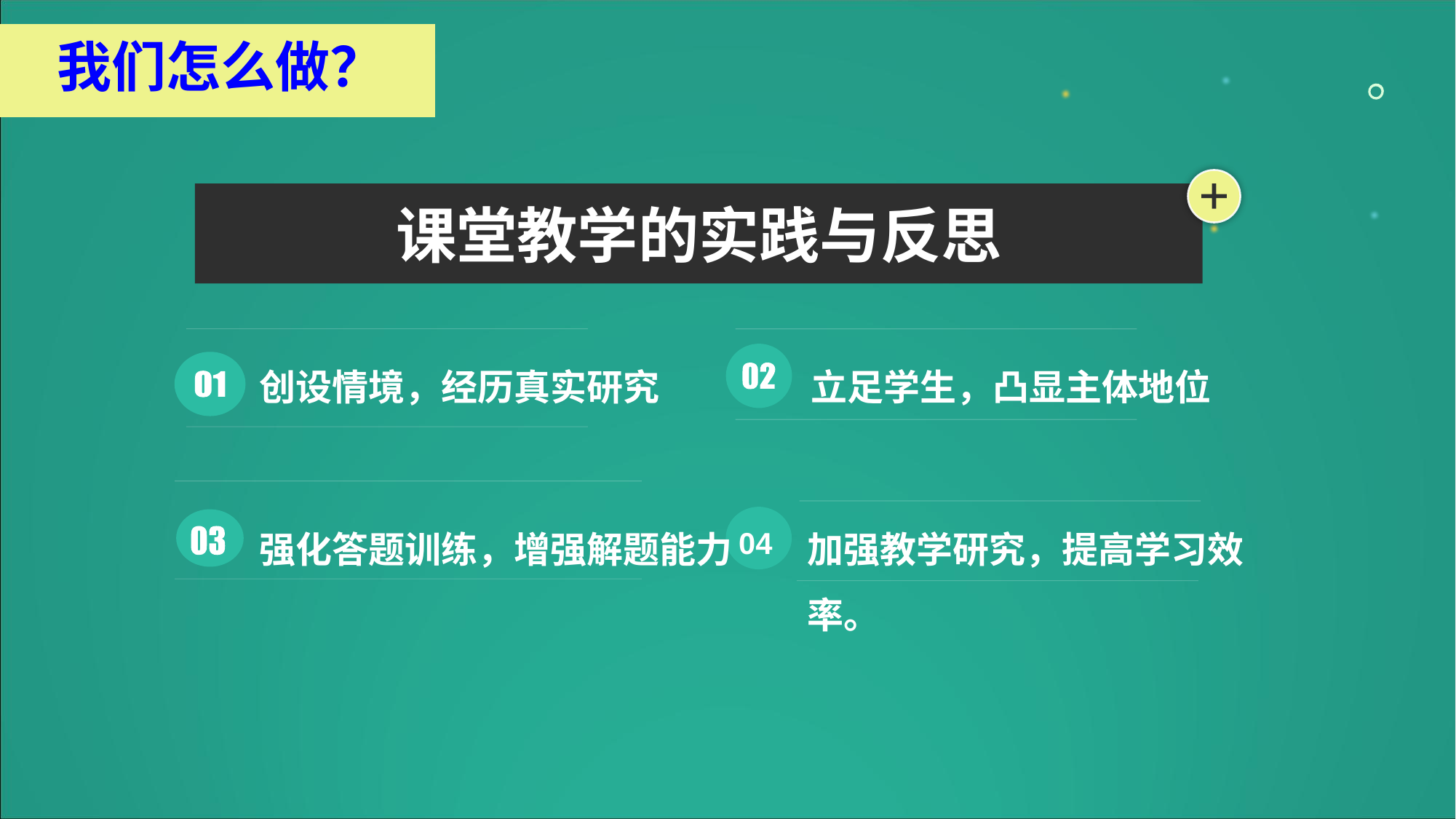

我们怎么做？

课堂教学的实践与反思

创设情境，经历真实研究

立足学生，凸显主体地位

加强教学研究，提高学习效率。

04
强化答题训练，增强解题能力